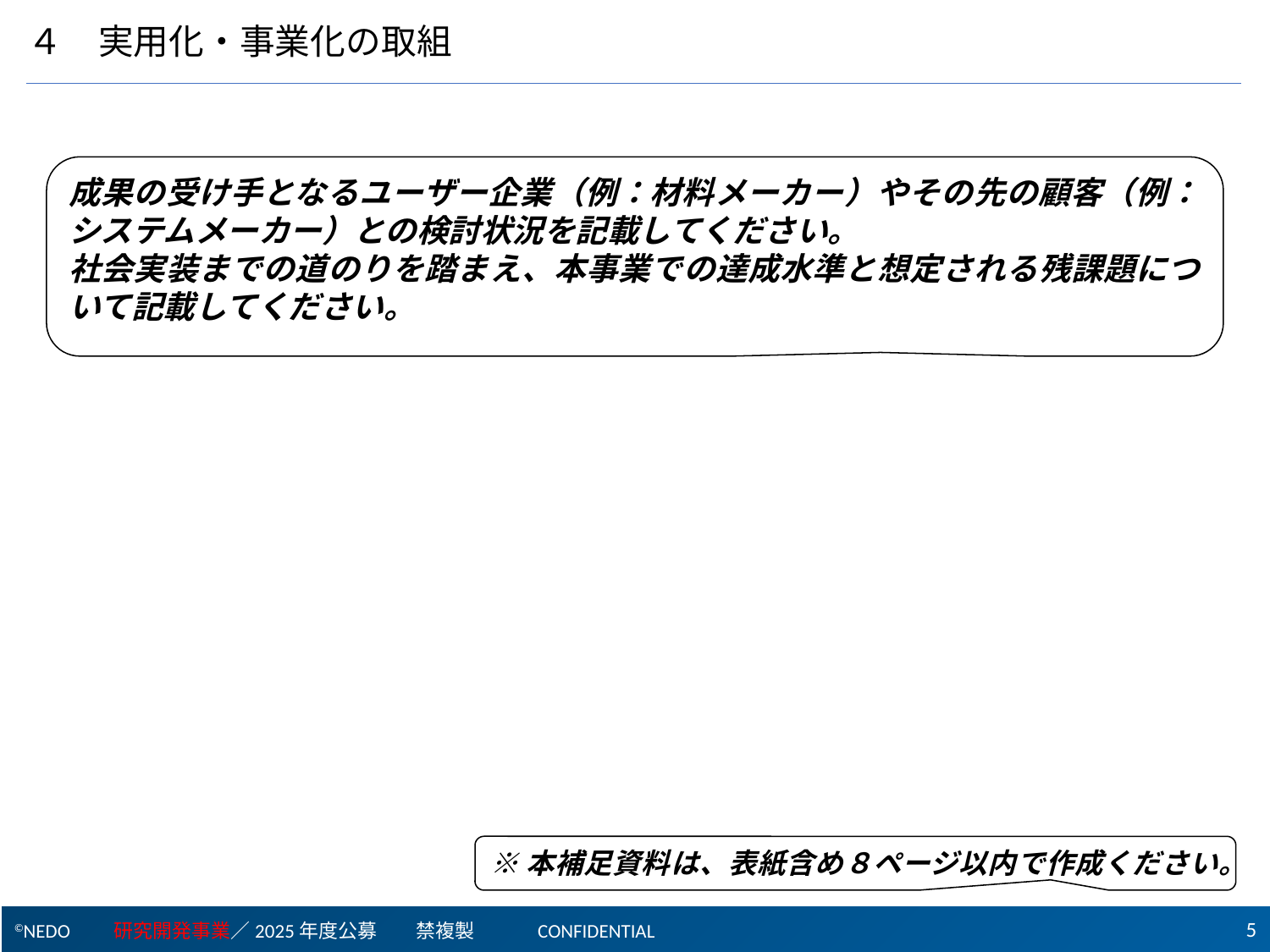

４　実用化・事業化の取組
成果の受け手となるユーザー企業（例：材料メーカー）やその先の顧客（例：システムメーカー）との検討状況を記載してください。
社会実装までの道のりを踏まえ、本事業での達成水準と想定される残課題について記載してください。
※本補足資料は、表紙含め８ページ以内で作成ください。
5